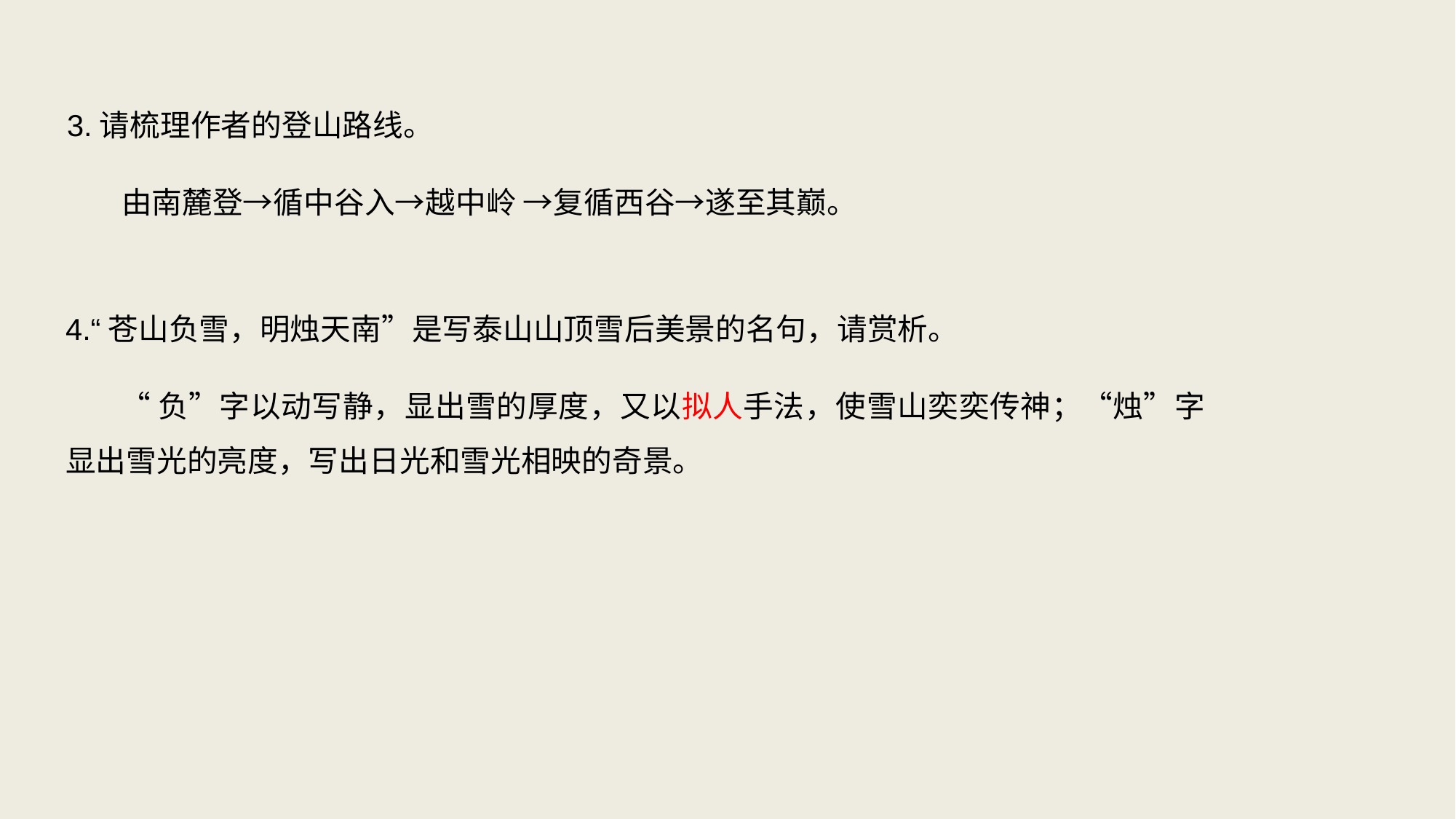

3.请梳理作者的登山路线。
由南麓登→循中谷入→越中岭 →复循西谷→遂至其巅。
4.“苍山负雪，明烛天南”是写泰山山顶雪后美景的名句，请赏析。
“负”字以动写静，显出雪的厚度，又以拟人手法，使雪山奕奕传神；“烛”字显出雪光的亮度，写出日光和雪光相映的奇景。